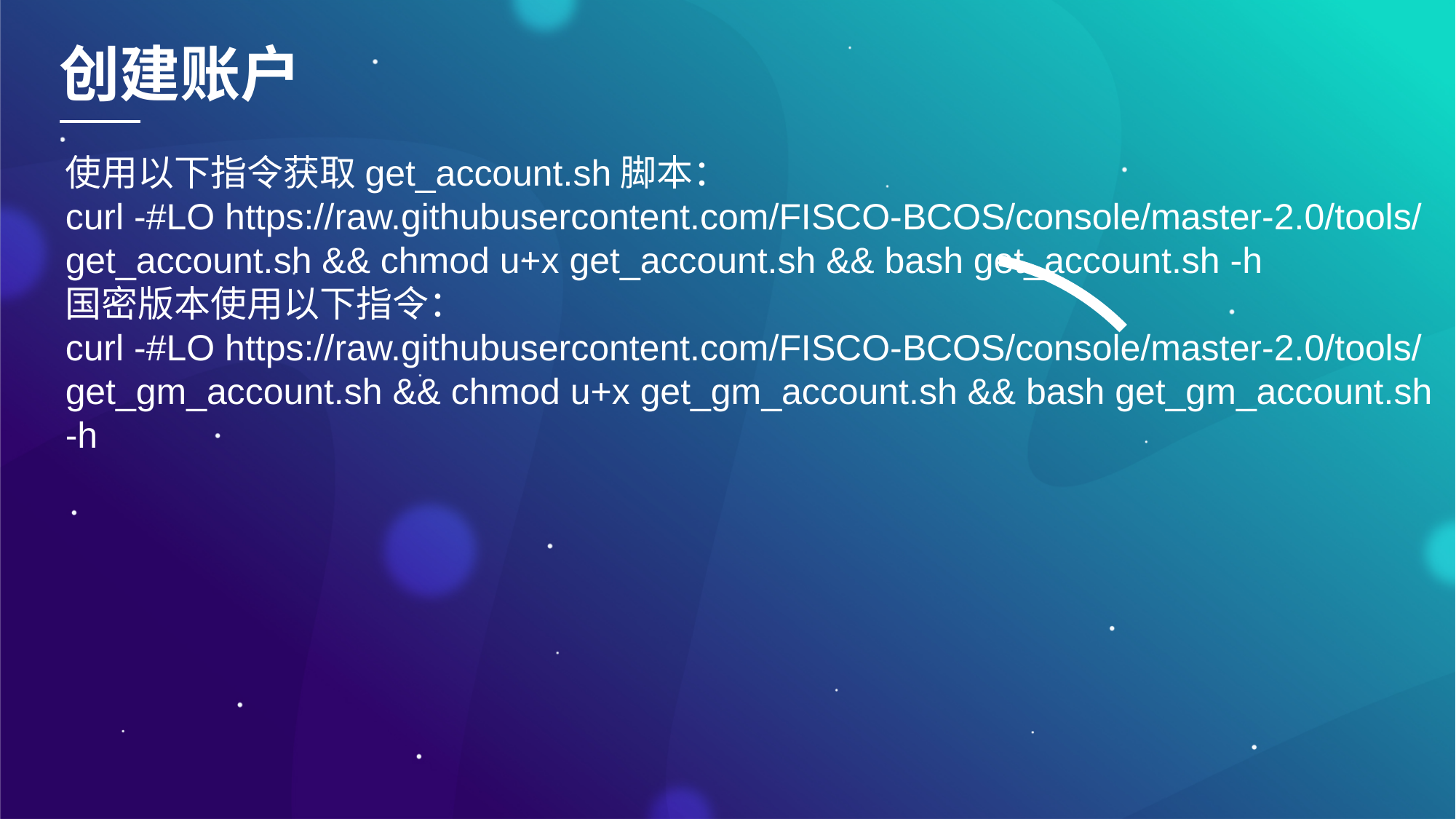

创建账户
使用以下指令获取get_account.sh脚本：curl -#LO https://raw.githubusercontent.com/FISCO-BCOS/console/master-2.0/tools/get_account.sh && chmod u+x get_account.sh && bash get_account.sh -h国密版本使用以下指令：curl -#LO https://raw.githubusercontent.com/FISCO-BCOS/console/master-2.0/tools/get_gm_account.sh && chmod u+x get_gm_account.sh && bash get_gm_account.sh -h